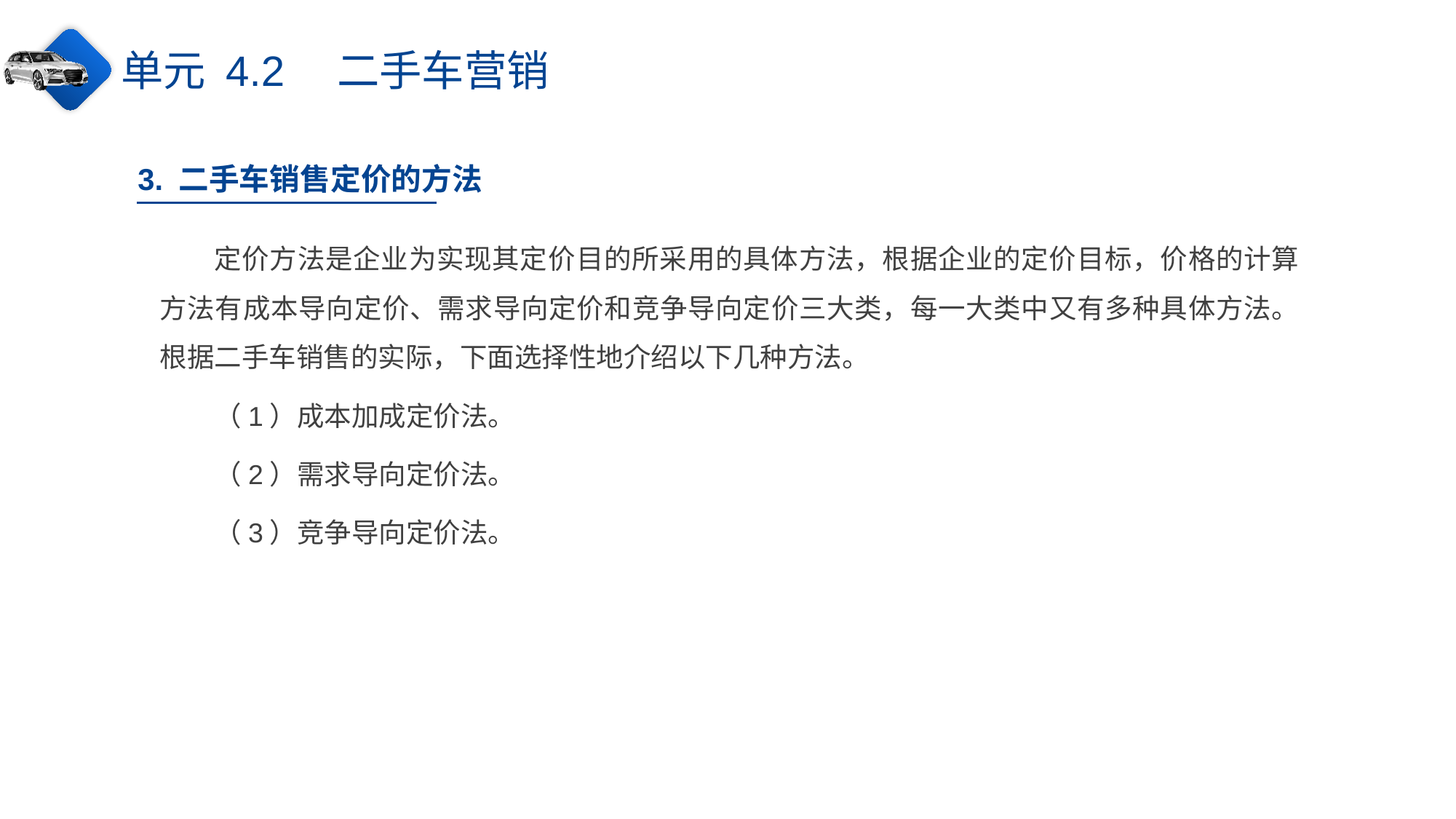

单元 4.2　二手车营销
3. 二手车销售定价的方法
定价方法是企业为实现其定价目的所采用的具体方法，根据企业的定价目标，价格的计算方法有成本导向定价、需求导向定价和竞争导向定价三大类，每一大类中又有多种具体方法。根据二手车销售的实际，下面选择性地介绍以下几种方法。
（1）成本加成定价法。
（2）需求导向定价法。
（3）竞争导向定价法。